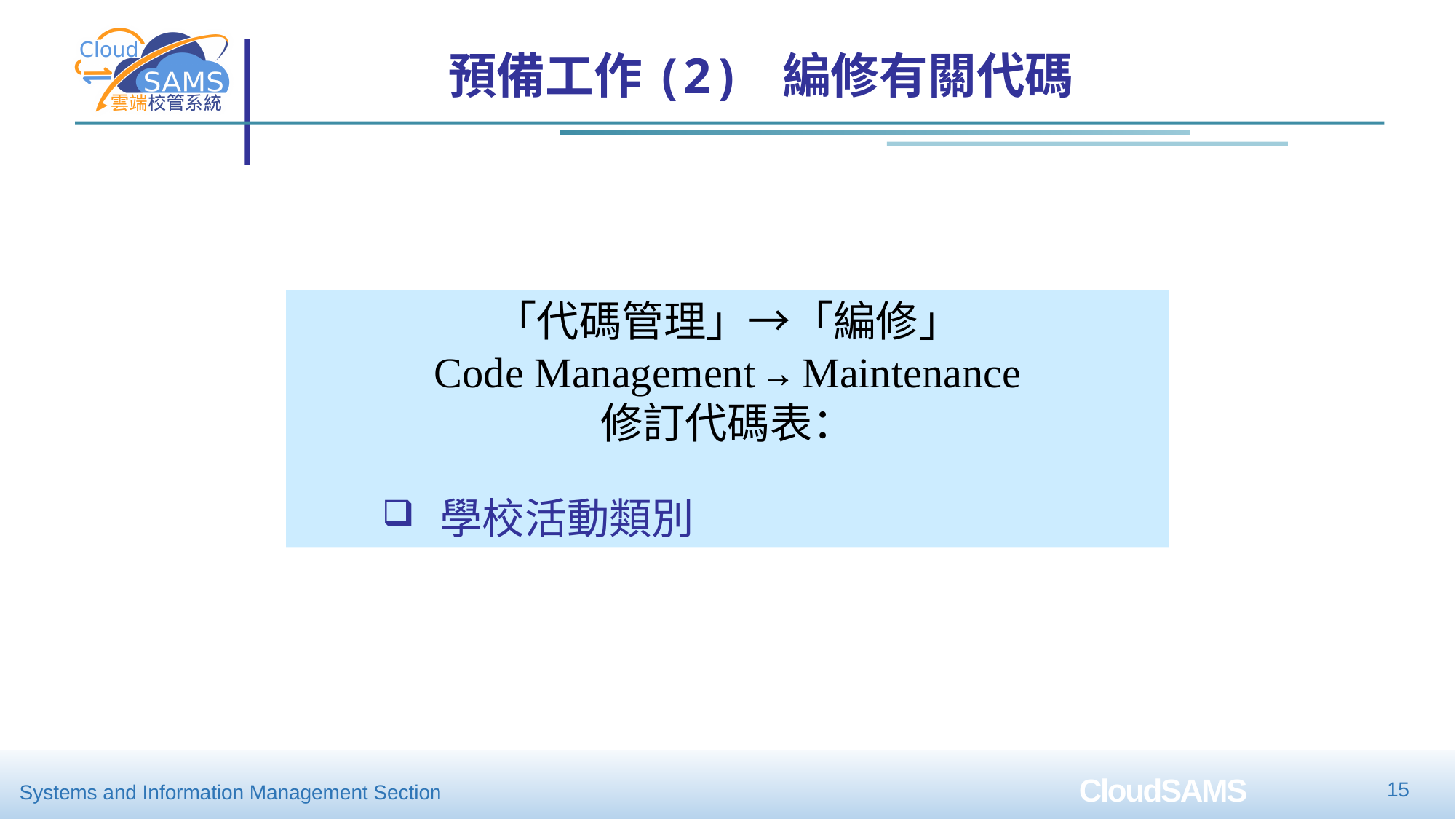

預備工作(2) 編修有關代碼
「代碼管理」→「編修」
Code Management → Maintenance
修訂代碼表：

 學校活動類別
15